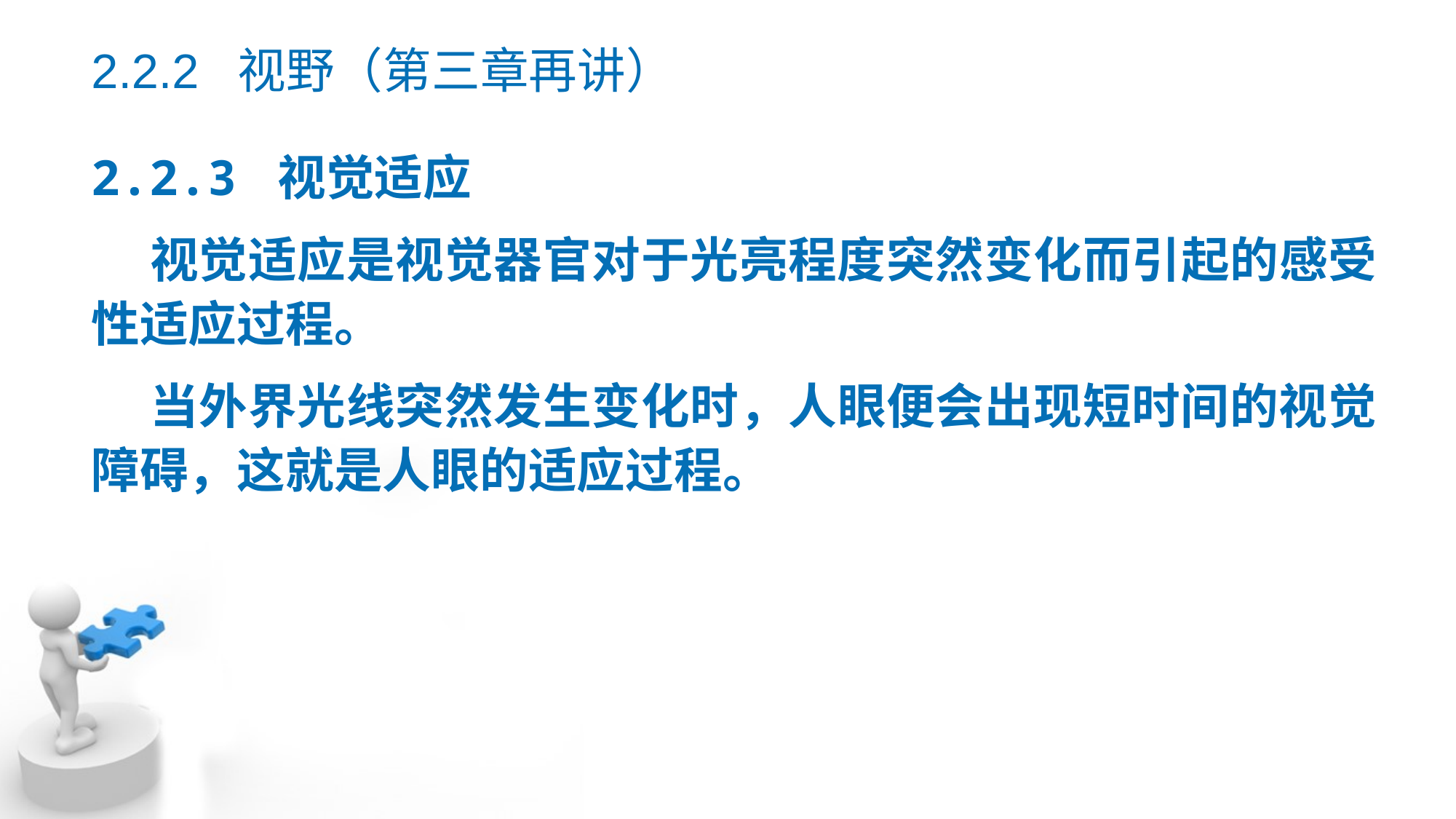

# 2.2.2  视野（第三章再讲）
2.2.3 视觉适应
    视觉适应是视觉器官对于光亮程度突然变化而引起的感受性适应过程。
    当外界光线突然发生变化时，人眼便会出现短时间的视觉障碍，这就是人眼的适应过程。